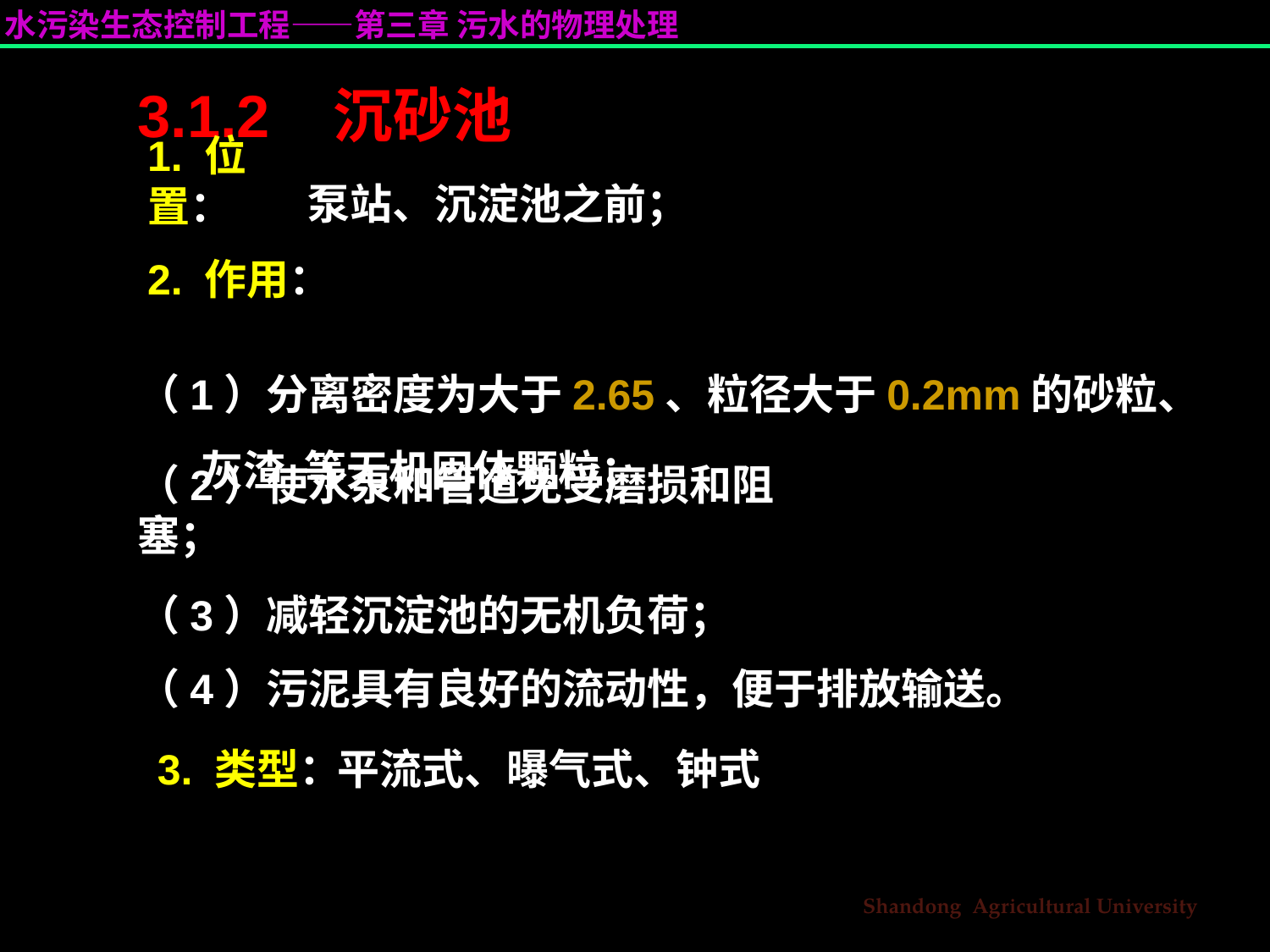

# 3.1.2   沉砂池

泵站、沉淀池之前；
1. 位置：

2. 作用：

（1）分离密度为大于2.65、粒径大于0.2mm的砂粒、灰渣  等无机固体颗粒；
（2）使水泵和管道免受磨损和阻塞；
（3）减轻沉淀池的无机负荷；
（4）污泥具有良好的流动性，便于排放输送。
3. 类型：
平流式、曝气式、钟式